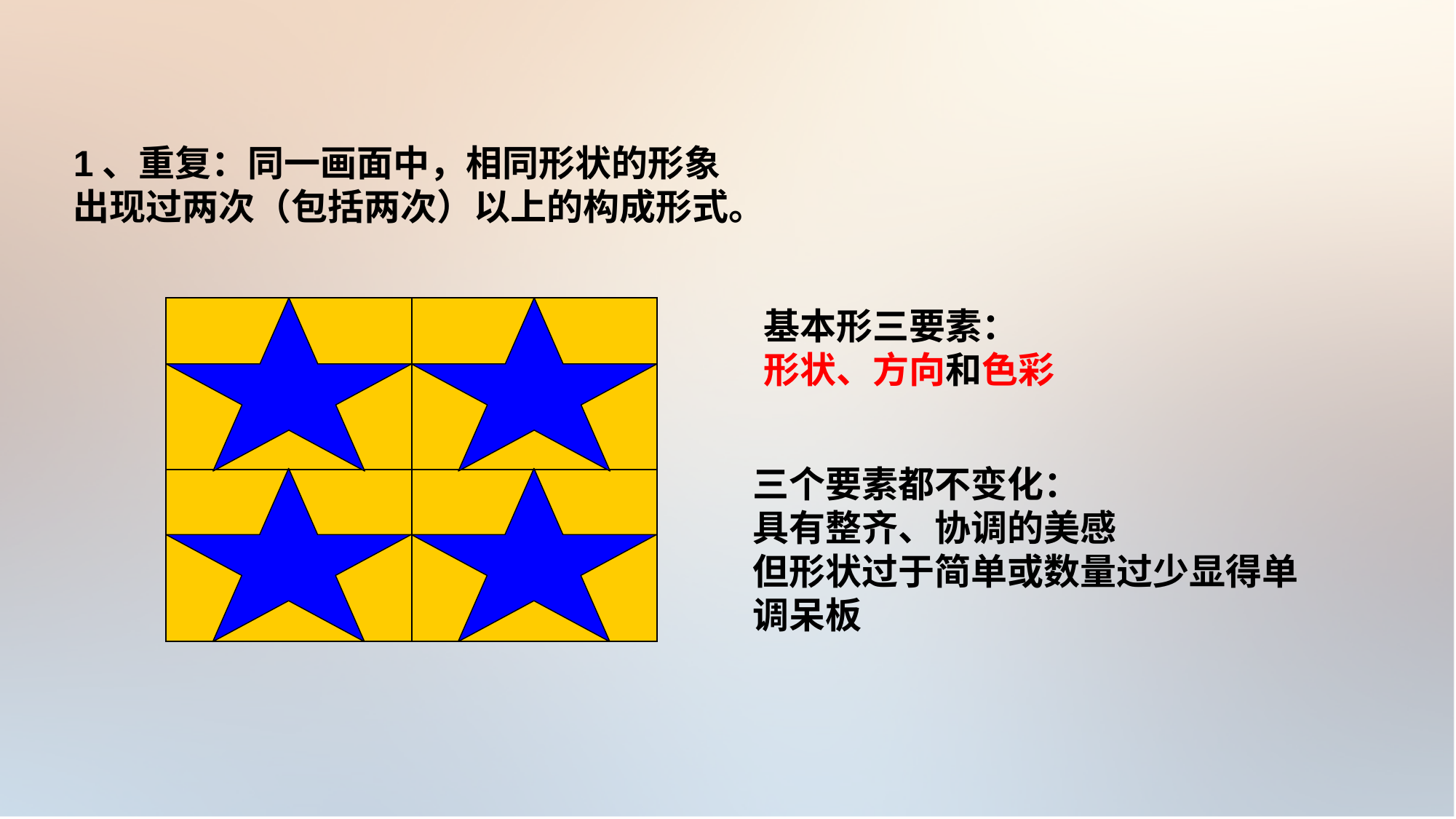

1、重复：同一画面中，相同形状的形象
出现过两次（包括两次）以上的构成形式。

基本形三要素：
形状、方向和色彩
|  |  |
| --- | --- |
|  |  |

三个要素都不变化：
具有整齐、协调的美感
但形状过于简单或数量过少显得单调呆板